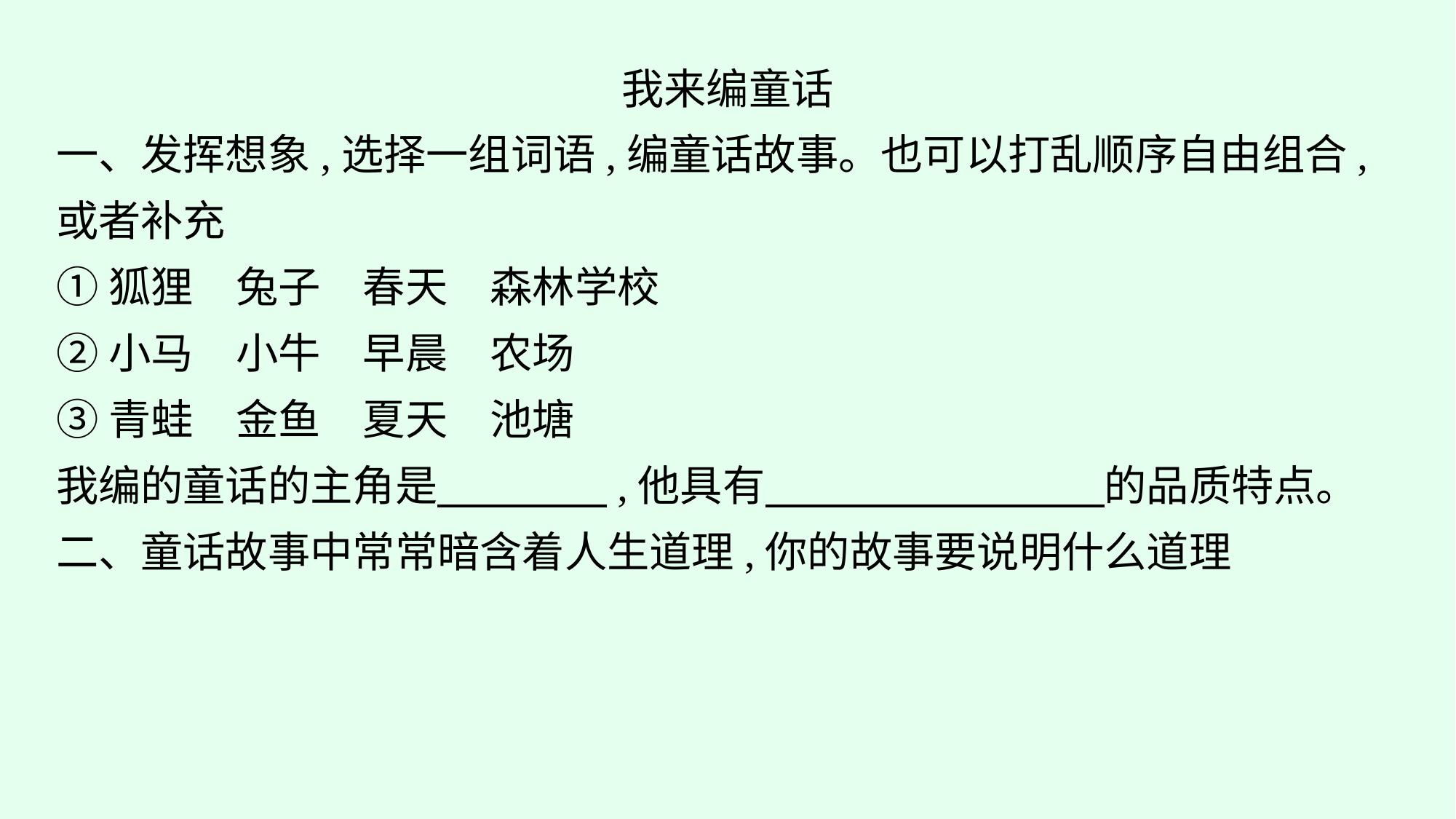

我来编童话
一、发挥想象,选择一组词语,编童话故事。也可以打乱顺序自由组合,或者补充
①狐狸　兔子　春天　森林学校
②小马　小牛　早晨　农场
③青蛙　金鱼　夏天　池塘
我编的童话的主角是　　　　,他具有　　　　　　　　的品质特点。
二、童话故事中常常暗含着人生道理,你的故事要说明什么道理